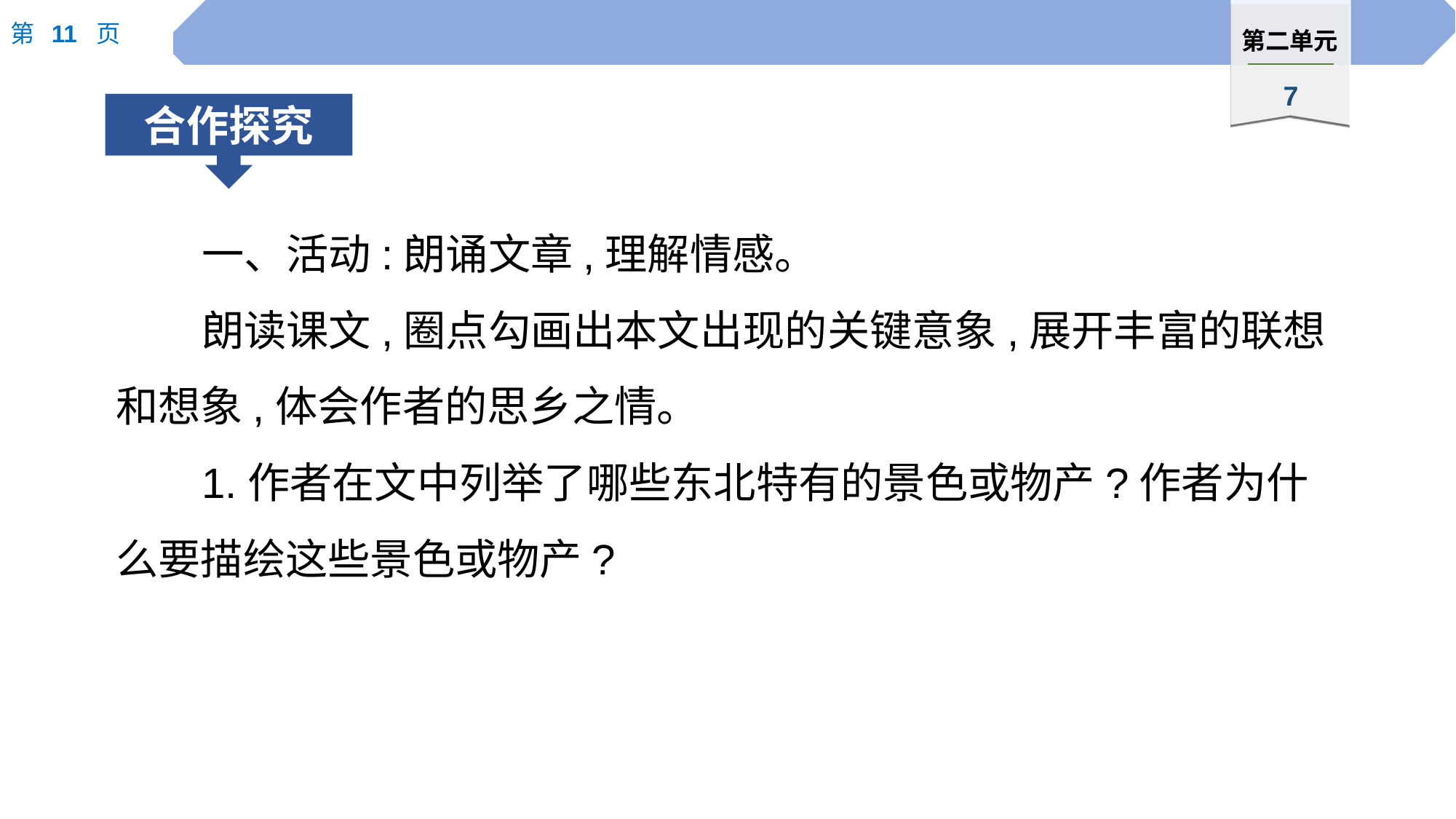

一、活动:朗诵文章,理解情感。
朗读课文,圈点勾画出本文出现的关键意象,展开丰富的联想和想象,体会作者的思乡之情。
1.作者在文中列举了哪些东北特有的景色或物产?作者为什么要描绘这些景色或物产?